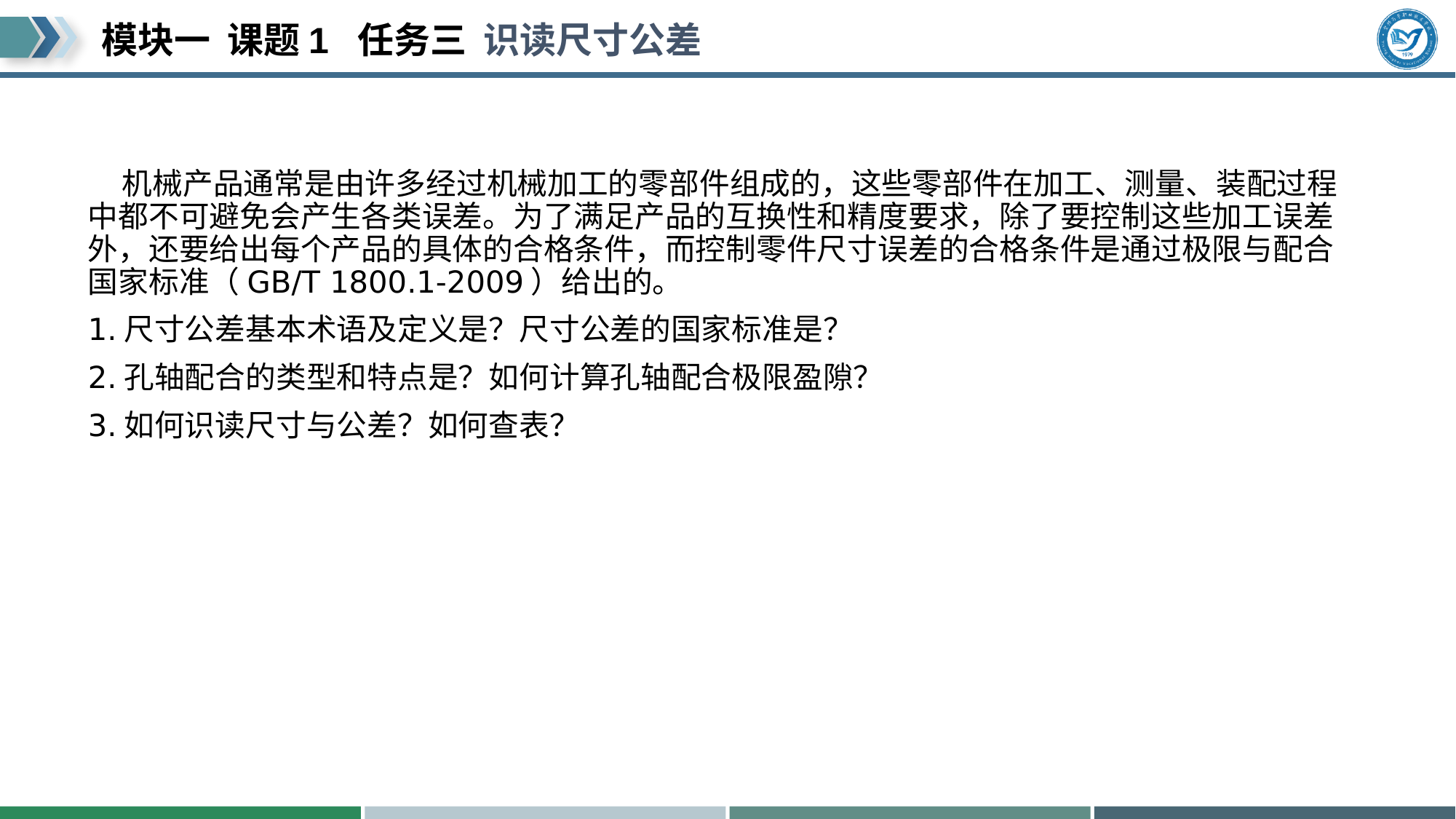

#
    机械产品通常是由许多经过机械加工的零部件组成的，这些零部件在加工、测量、装配过程中都不可避免会产生各类误差。为了满足产品的互换性和精度要求，除了要控制这些加工误差外，还要给出每个产品的具体的合格条件，而控制零件尺寸误差的合格条件是通过极限与配合国家标准（GB/T 1800.1-2009）给出的。
1.尺寸公差基本术语及定义是？尺寸公差的国家标准是？
2.孔轴配合的类型和特点是？如何计算孔轴配合极限盈隙？
3.如何识读尺寸与公差？如何查表？